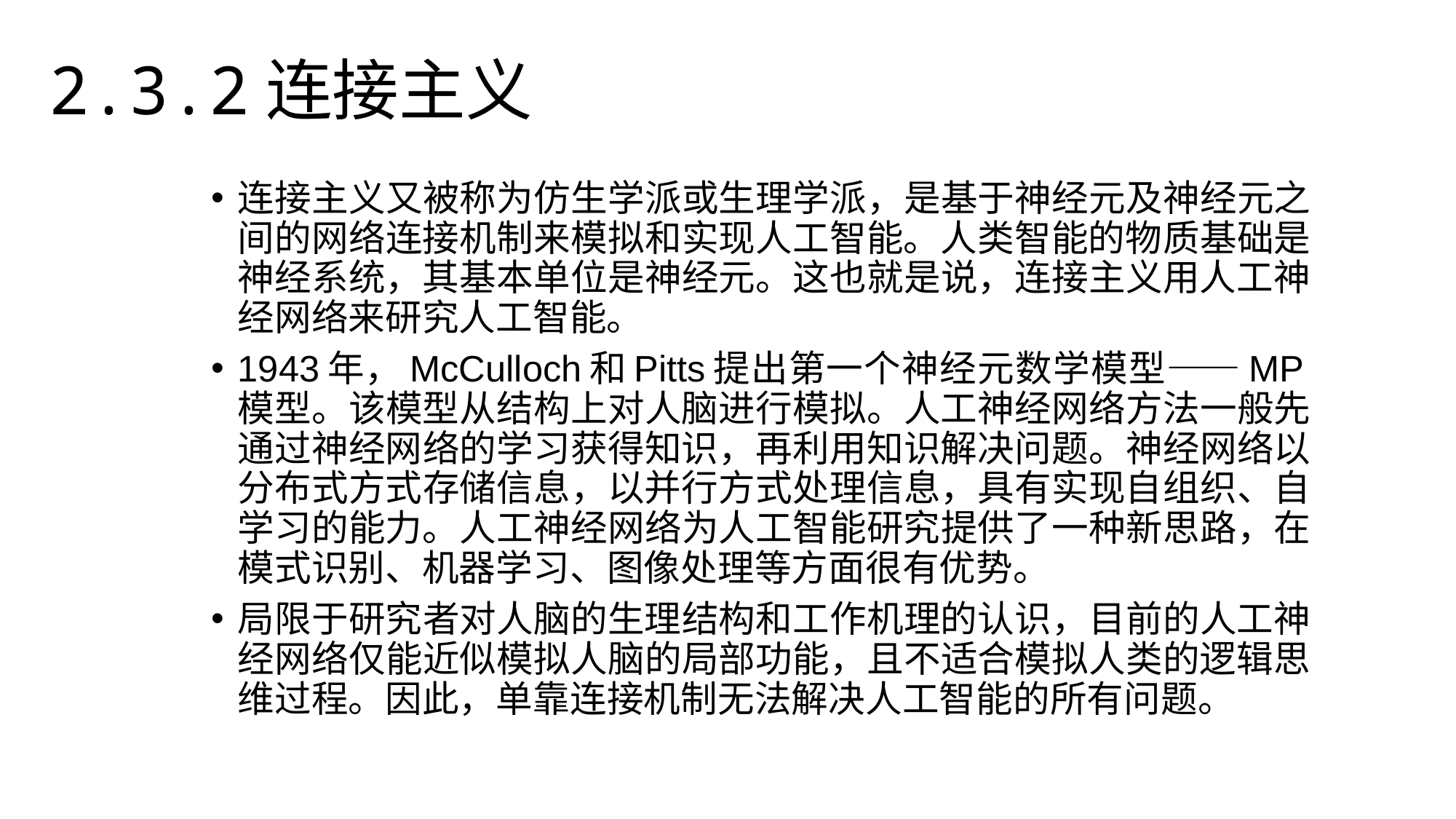

2.3.2连接主义
连接主义又被称为仿生学派或生理学派，是基于神经元及神经元之间的网络连接机制来模拟和实现人工智能。人类智能的物质基础是神经系统，其基本单位是神经元。这也就是说，连接主义用人工神经网络来研究人工智能。
1943年，McCulloch和Pitts提出第一个神经元数学模型——MP模型。该模型从结构上对人脑进行模拟。人工神经网络方法一般先通过神经网络的学习获得知识，再利用知识解决问题。神经网络以分布式方式存储信息，以并行方式处理信息，具有实现自组织、自学习的能力。人工神经网络为人工智能研究提供了一种新思路，在模式识别、机器学习、图像处理等方面很有优势。
局限于研究者对人脑的生理结构和工作机理的认识，目前的人工神经网络仅能近似模拟人脑的局部功能，且不适合模拟人类的逻辑思维过程。因此，单靠连接机制无法解决人工智能的所有问题。